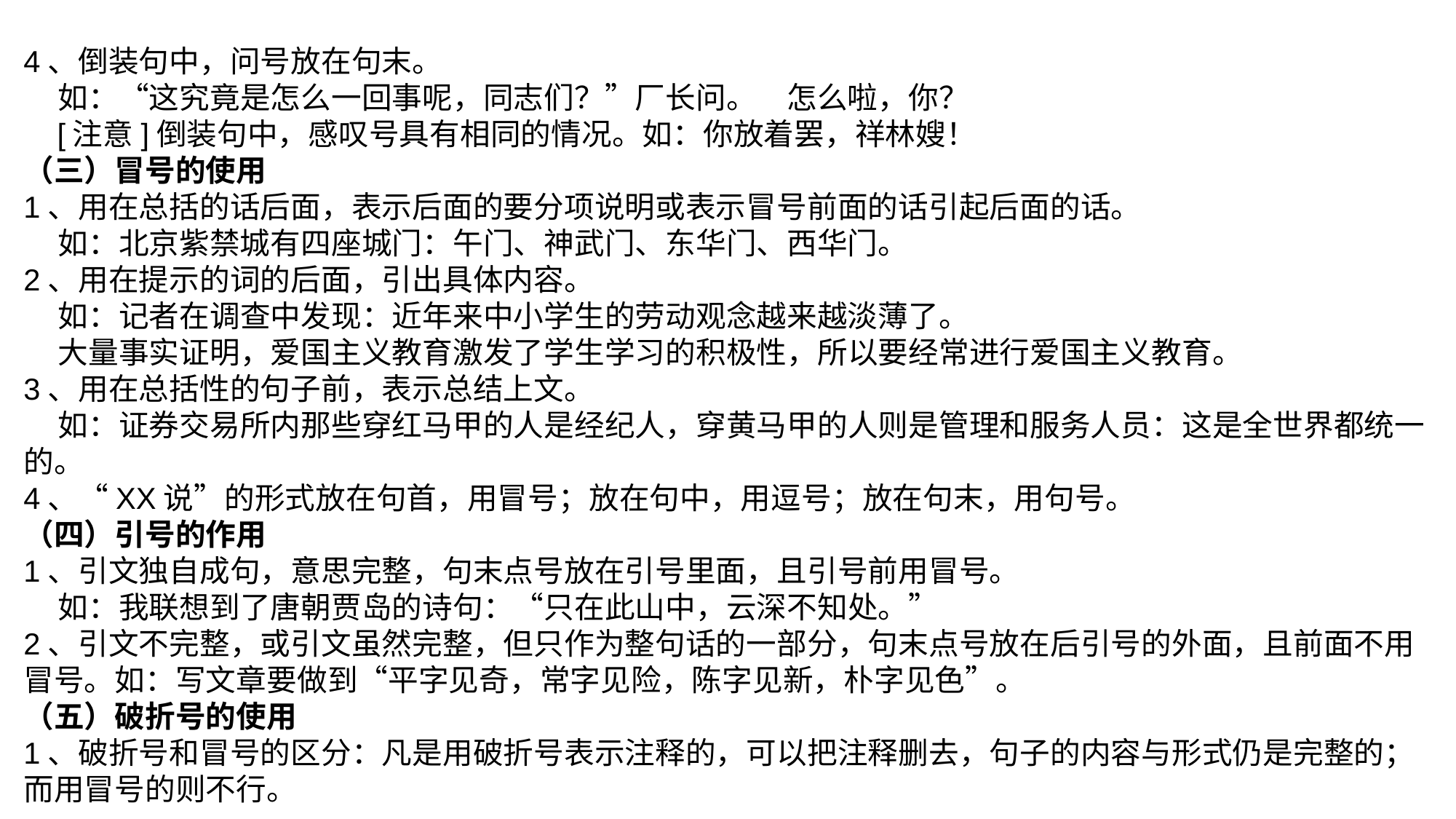

4、倒装句中，问号放在句末。
    如：“这究竟是怎么一回事呢，同志们？”厂长问。　怎么啦，你？
    [注意]倒装句中，感叹号具有相同的情况。如：你放着罢，祥林嫂！
（三）冒号的使用
1、用在总括的话后面，表示后面的要分项说明或表示冒号前面的话引起后面的话。
    如：北京紫禁城有四座城门：午门、神武门、东华门、西华门。
2、用在提示的词的后面，引出具体内容。
    如：记者在调查中发现：近年来中小学生的劳动观念越来越淡薄了。
    大量事实证明，爱国主义教育激发了学生学习的积极性，所以要经常进行爱国主义教育。
3、用在总括性的句子前，表示总结上文。
    如：证券交易所内那些穿红马甲的人是经纪人，穿黄马甲的人则是管理和服务人员：这是全世界都统一的。
4、“XX说”的形式放在句首，用冒号；放在句中，用逗号；放在句末，用句号。
（四）引号的作用
1、引文独自成句，意思完整，句末点号放在引号里面，且引号前用冒号。
    如：我联想到了唐朝贾岛的诗句：“只在此山中，云深不知处。”
2、引文不完整，或引文虽然完整，但只作为整句话的一部分，句末点号放在后引号的外面，且前面不用冒号。如：写文章要做到“平字见奇，常字见险，陈字见新，朴字见色”。
（五）破折号的使用
1、破折号和冒号的区分：凡是用破折号表示注释的，可以把注释删去，句子的内容与形式仍是完整的；而用冒号的则不行。